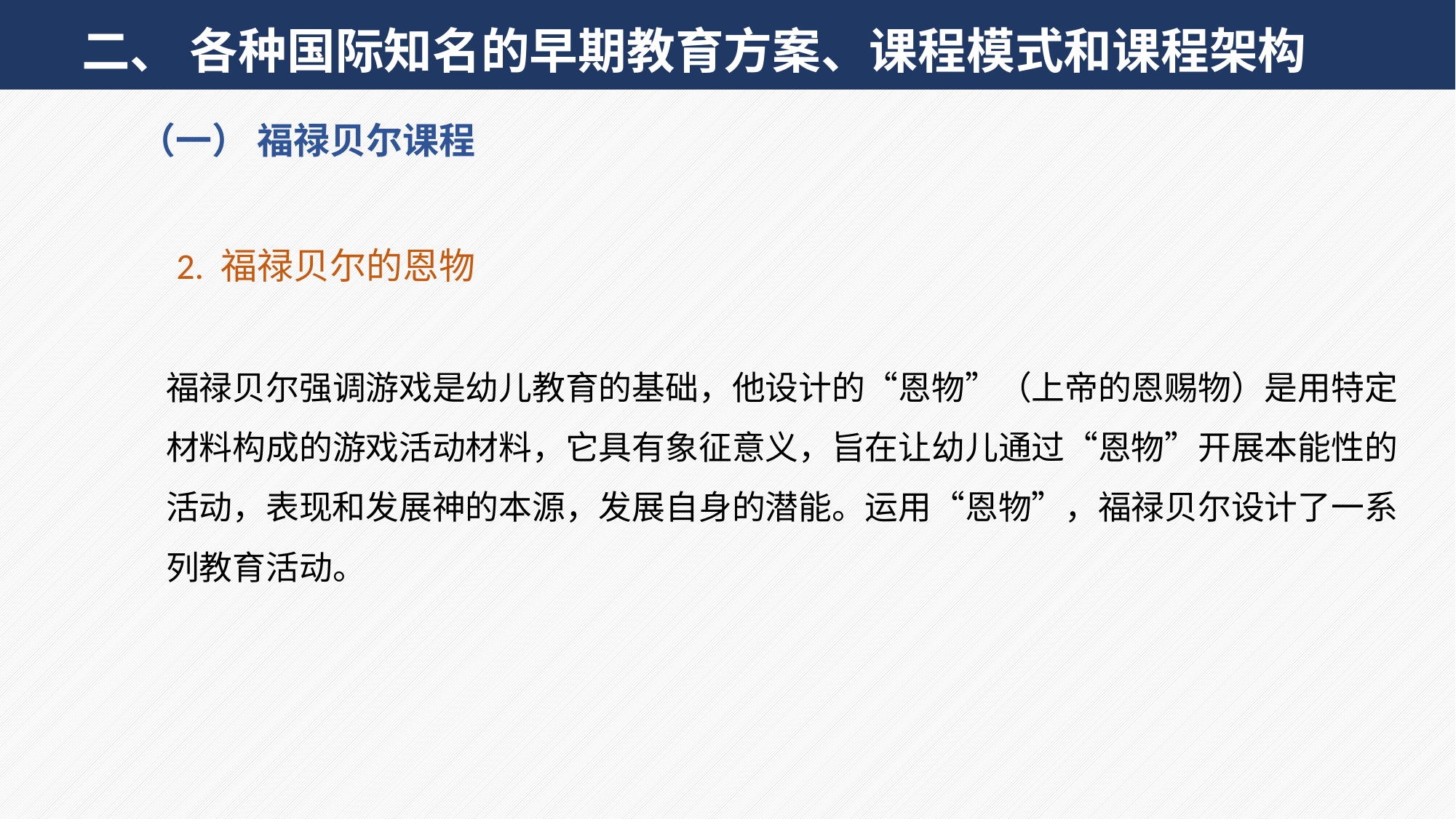

二、 各种国际知名的早期教育方案、课程模式和课程架构
（一） 福禄贝尔课程
 2. 福禄贝尔的恩物

福禄贝尔强调游戏是幼儿教育的基础，他设计的“恩物”（上帝的恩赐物）是用特定材料构成的游戏活动材料，它具有象征意义，旨在让幼儿通过“恩物”开展本能性的活动，表现和发展神的本源，发展自身的潜能。运用“恩物”，福禄贝尔设计了一系列教育活动。